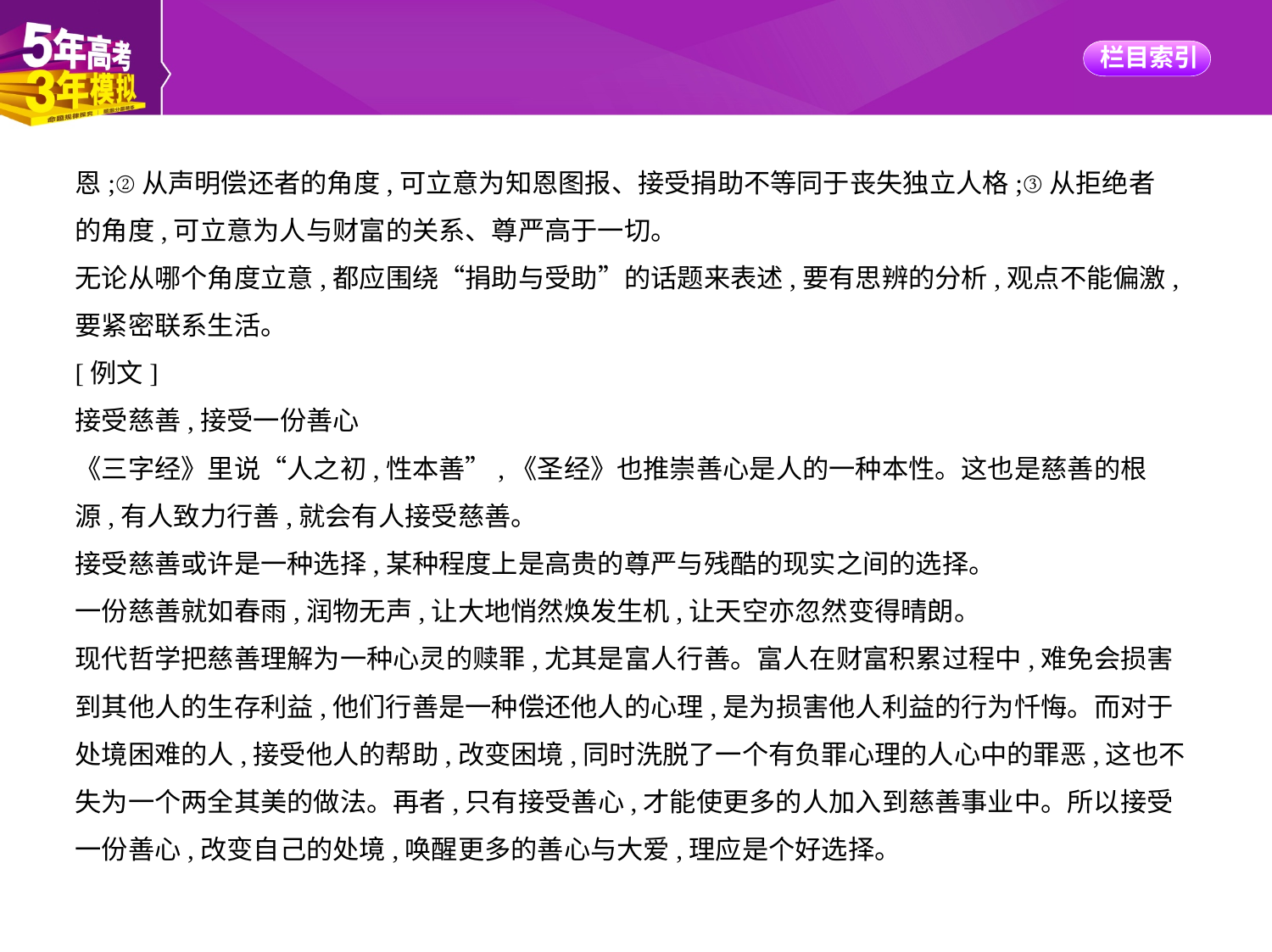

恩;②从声明偿还者的角度,可立意为知恩图报、接受捐助不等同于丧失独立人格;③从拒绝者
的角度,可立意为人与财富的关系、尊严高于一切。
无论从哪个角度立意,都应围绕“捐助与受助”的话题来表述,要有思辨的分析,观点不能偏激,
要紧密联系生活。
[例文]
接受慈善,接受一份善心
《三字经》里说“人之初,性本善”,《圣经》也推崇善心是人的一种本性。这也是慈善的根
源,有人致力行善,就会有人接受慈善。
接受慈善或许是一种选择,某种程度上是高贵的尊严与残酷的现实之间的选择。
一份慈善就如春雨,润物无声,让大地悄然焕发生机,让天空亦忽然变得晴朗。
现代哲学把慈善理解为一种心灵的赎罪,尤其是富人行善。富人在财富积累过程中,难免会损害
到其他人的生存利益,他们行善是一种偿还他人的心理,是为损害他人利益的行为忏悔。而对于
处境困难的人,接受他人的帮助,改变困境,同时洗脱了一个有负罪心理的人心中的罪恶,这也不
失为一个两全其美的做法。再者,只有接受善心,才能使更多的人加入到慈善事业中。所以接受
一份善心,改变自己的处境,唤醒更多的善心与大爱,理应是个好选择。